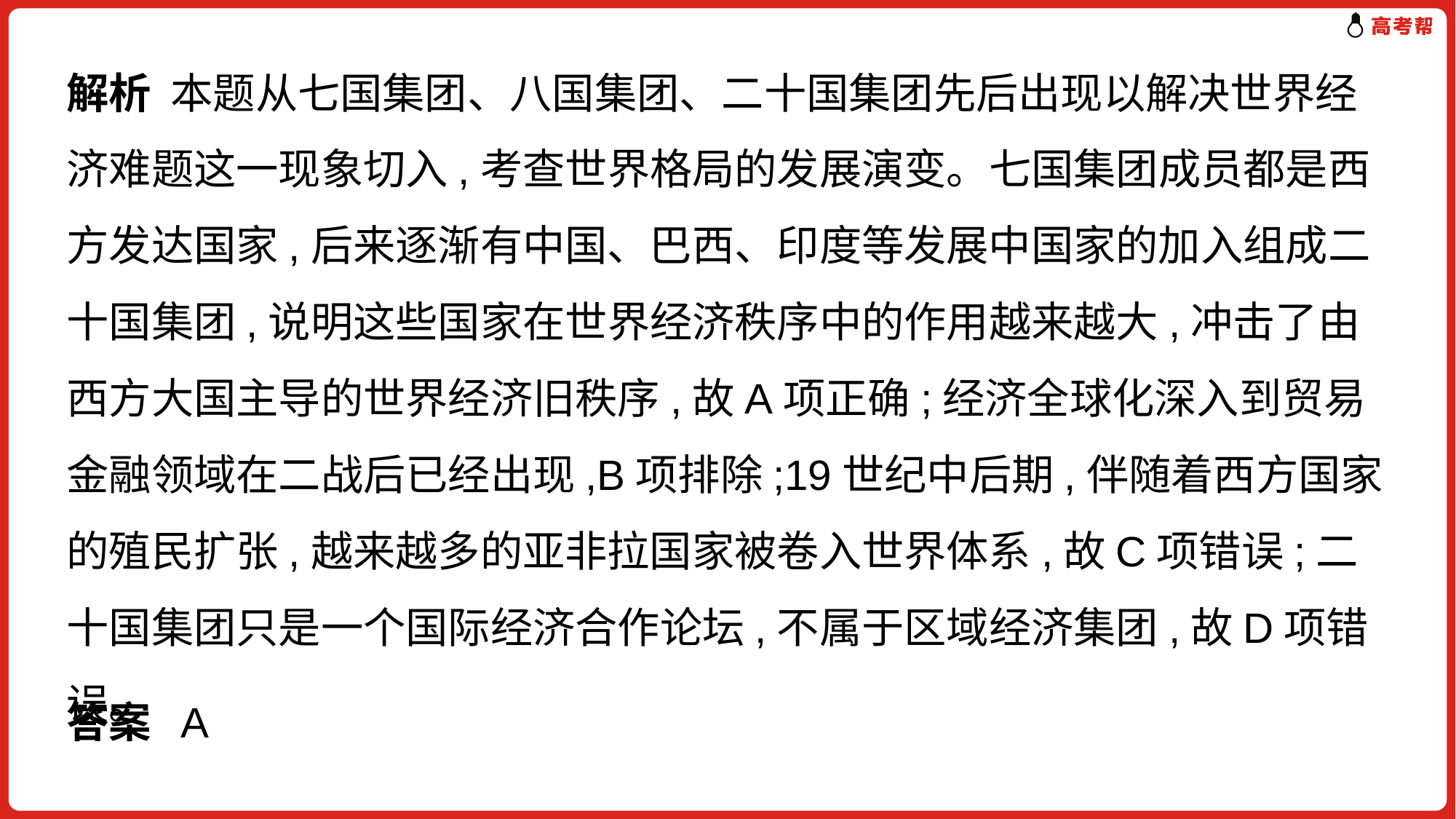

解析  本题从七国集团、八国集团、二十国集团先后出现以解决世界经济难题这一现象切入,考查世界格局的发展演变。七国集团成员都是西方发达国家,后来逐渐有中国、巴西、印度等发展中国家的加入组成二十国集团,说明这些国家在世界经济秩序中的作用越来越大,冲击了由西方大国主导的世界经济旧秩序,故A项正确;经济全球化深入到贸易金融领域在二战后已经出现,B项排除;19世纪中后期,伴随着西方国家的殖民扩张,越来越多的亚非拉国家被卷入世界体系,故C项错误;二十国集团只是一个国际经济合作论坛,不属于区域经济集团,故D项错误。
答案  A